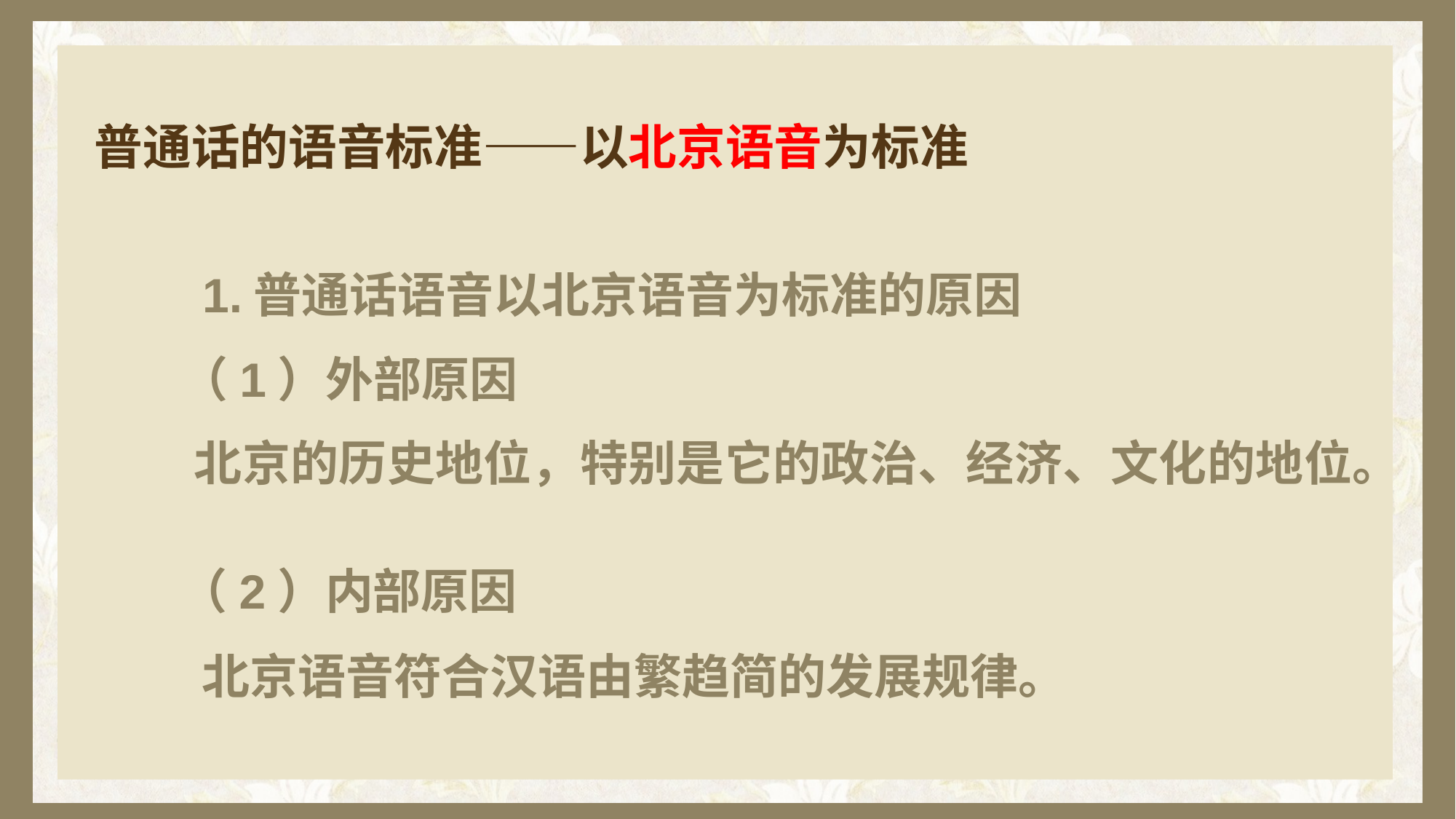

# 普通话的语音标准——以北京语音为标准
        1.普通话语音以北京语音为标准的原因
        （1）外部原因
         北京的历史地位，特别是它的政治、经济、文化的地位。

       （2）内部原因
          北京语音符合汉语由繁趋简的发展规律。